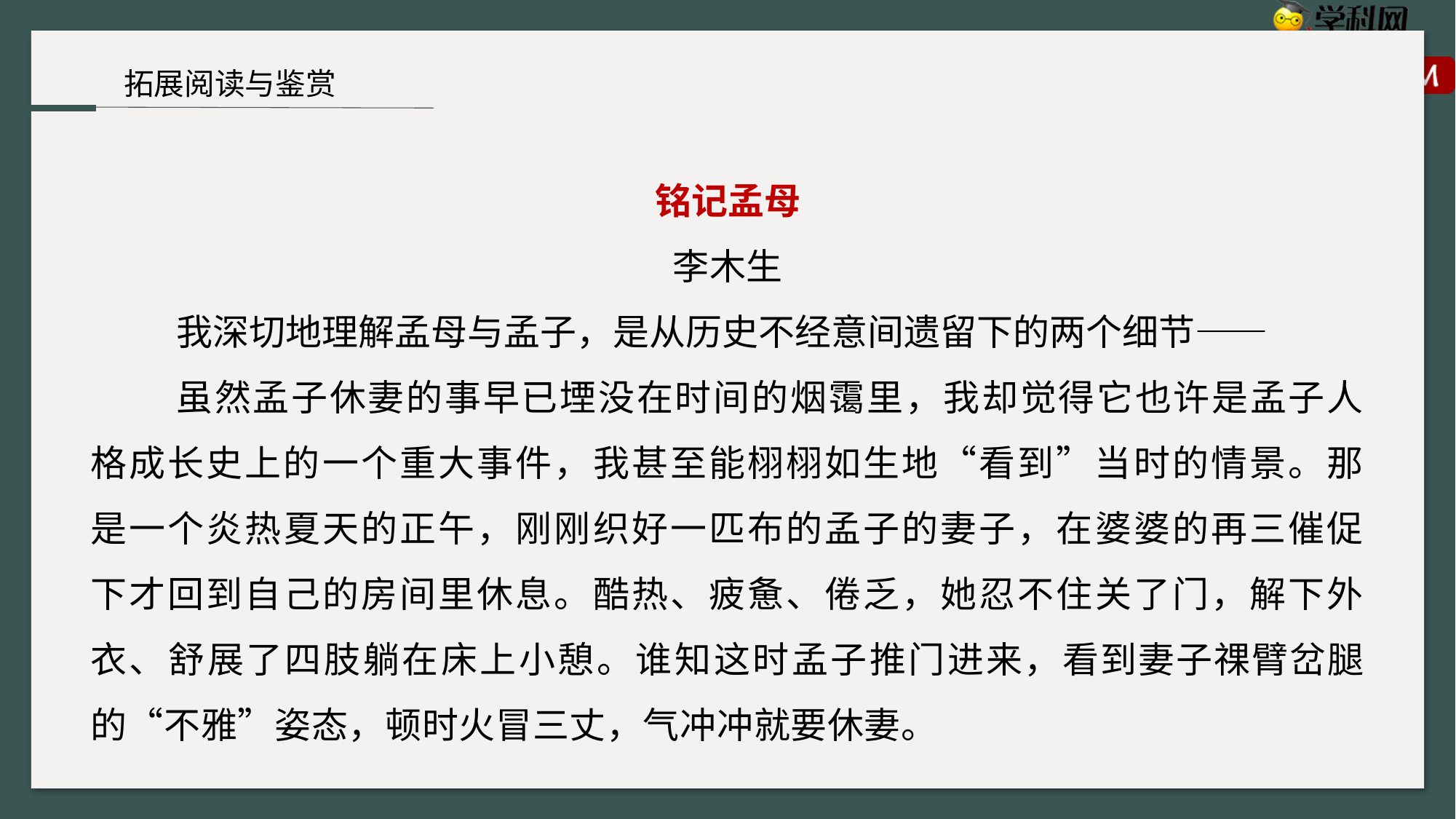

拓展阅读与鉴赏
铭记孟母
李木生
我深切地理解孟母与孟子，是从历史不经意间遗留下的两个细节——
虽然孟子休妻的事早已堙没在时间的烟霭里，我却觉得它也许是孟子人格成长史上的一个重大事件，我甚至能栩栩如生地“看到”当时的情景。那是一个炎热夏天的正午，刚刚织好一匹布的孟子的妻子，在婆婆的再三催促下才回到自己的房间里休息。酷热、疲惫、倦乏，她忍不住关了门，解下外衣、舒展了四肢躺在床上小憩。谁知这时孟子推门进来，看到妻子祼臂岔腿的“不雅”姿态，顿时火冒三丈，气冲冲就要休妻。